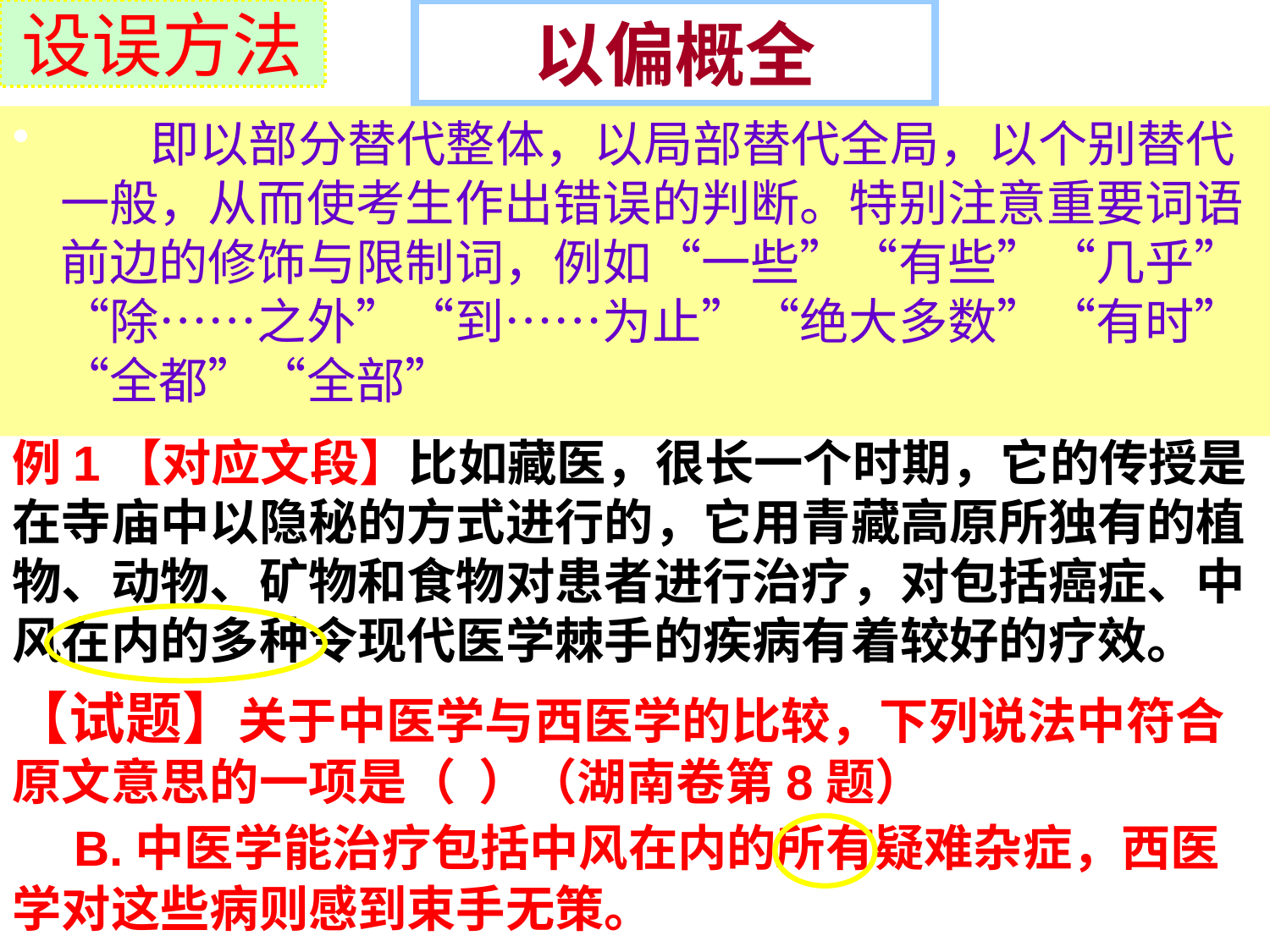

设误方法
# 以偏概全
       即以部分替代整体，以局部替代全局，以个别替代一般，从而使考生作出错误的判断。特别注意重要词语前边的修饰与限制词，例如“一些”“有些”“几乎”“除……之外”“到……为止”“绝大多数”“有时” “全都”“全部”
例1【对应文段】比如藏医，很长一个时期，它的传授是在寺庙中以隐秘的方式进行的，它用青藏高原所独有的植物、动物、矿物和食物对患者进行治疗，对包括癌症、中风在内的多种令现代医学棘手的疾病有着较好的疗效。

【试题】关于中医学与西医学的比较，下列说法中符合原文意思的一项是（  ）（湖南卷第8题）
    B.中医学能治疗包括中风在内的所有疑难杂症，西医学对这些病则感到束手无策。